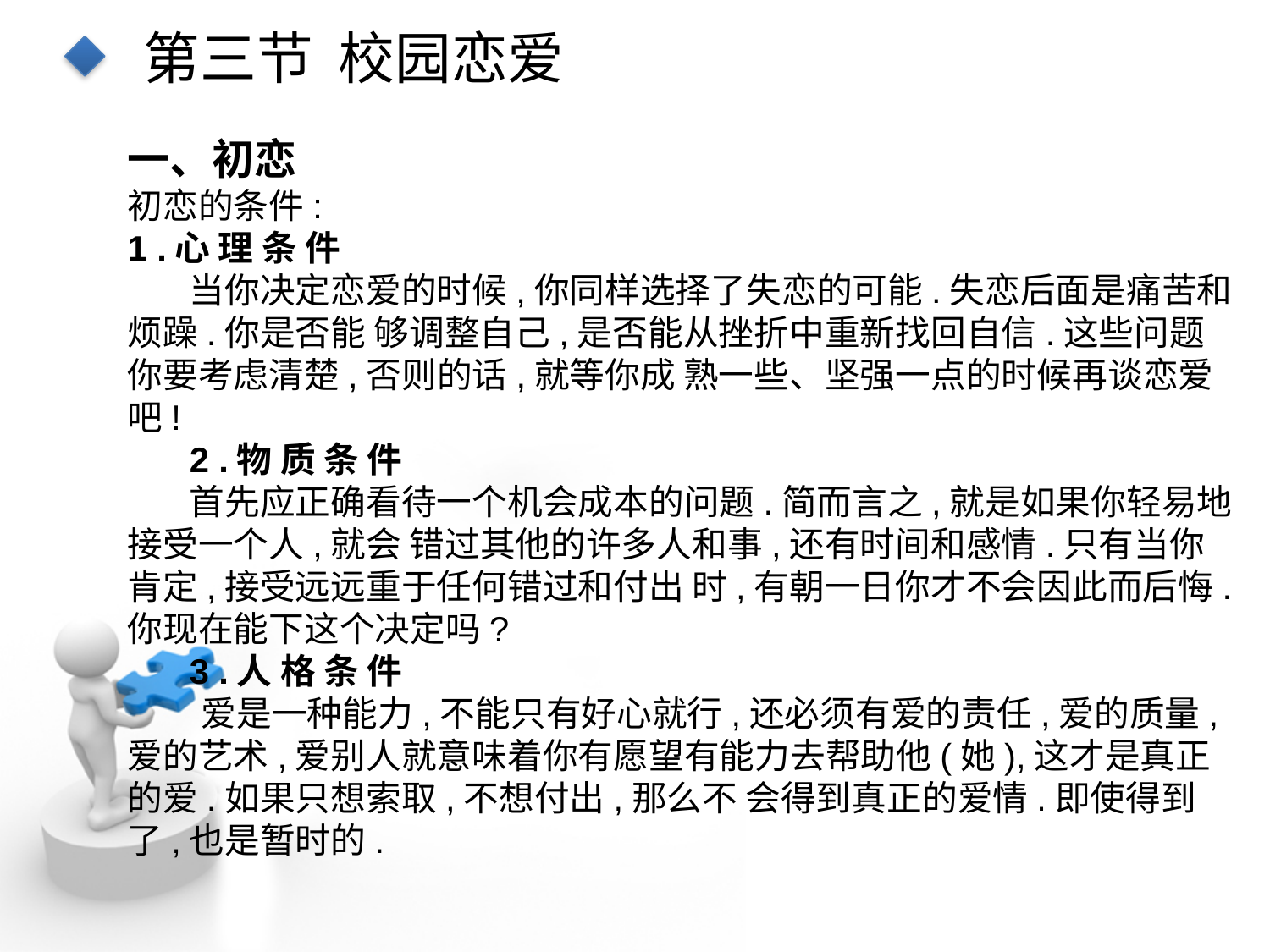

第三节  校园恋爱

一、初恋
初恋的条件:
1 .心 理 条 件
当你决定恋爱的时候,你同样选择了失恋的可能.失恋后面是痛苦和烦躁.你是否能 够调整自己,是否能从挫折中重新找回自信.这些问题你要考虑清楚,否则的话,就等你成 熟一些、坚强一点的时候再谈恋爱吧!
2 .物 质 条 件
首先应正确看待一个机会成本的问题.简而言之,就是如果你轻易地接受一个人,就会 错过其他的许多人和事,还有时间和感情.只有当你肯定,接受远远重于任何错过和付出 时,有朝一日你才不会因此而后悔.你现在能下这个决定吗?
3 .人 格 条 件
爱是一种能力,不能只有好心就行,还必须有爱的责任,爱的质量,爱的艺术,爱别人就意味着你有愿望有能力去帮助他(她),这才是真正的爱.如果只想索取,不想付出,那么不 会得到真正的爱情.即使得到了,也是暂时的.

点击添加文本
点击添加文本
点击添加文本
点击添加文本